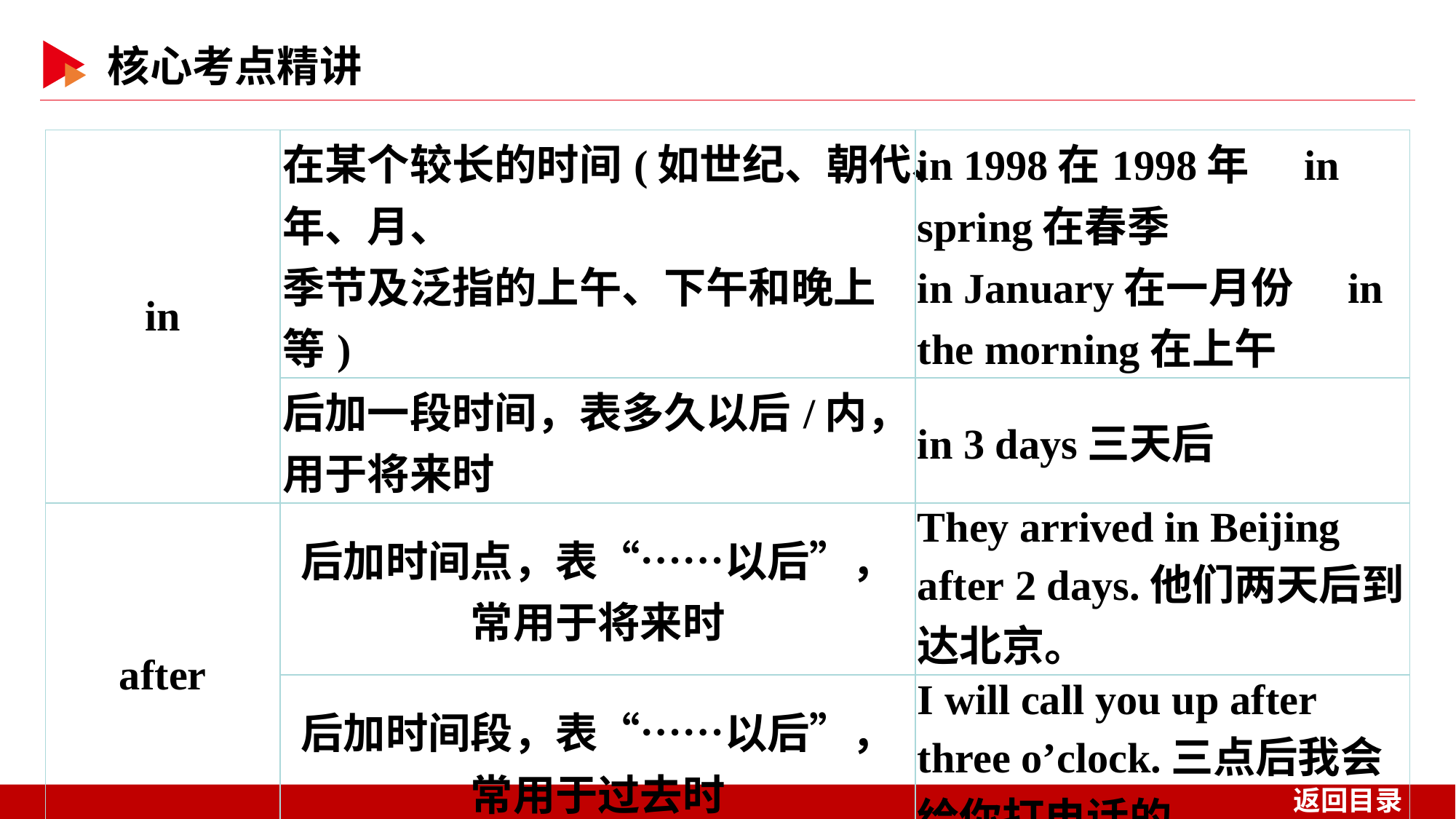

| in | 在某个较长的时间(如世纪、朝代、年、月、 季节及泛指的上午、下午和晚上等) | in 1998在1998年　in spring在春季 in January在一月份　in the morning在上午 |
| --- | --- | --- |
|  | 后加一段时间，表多久以后/内，用于将来时 | in 3 days三天后 |
| after | 后加时间点，表“……以后”，常用于将来时 | They arrived in Beijing after 2 days.他们两天后到达北京。 |
|  | 后加时间段，表“……以后”，常用于过去时 | I will call you up after three o’clock.三点后我会给你打电话的。 |